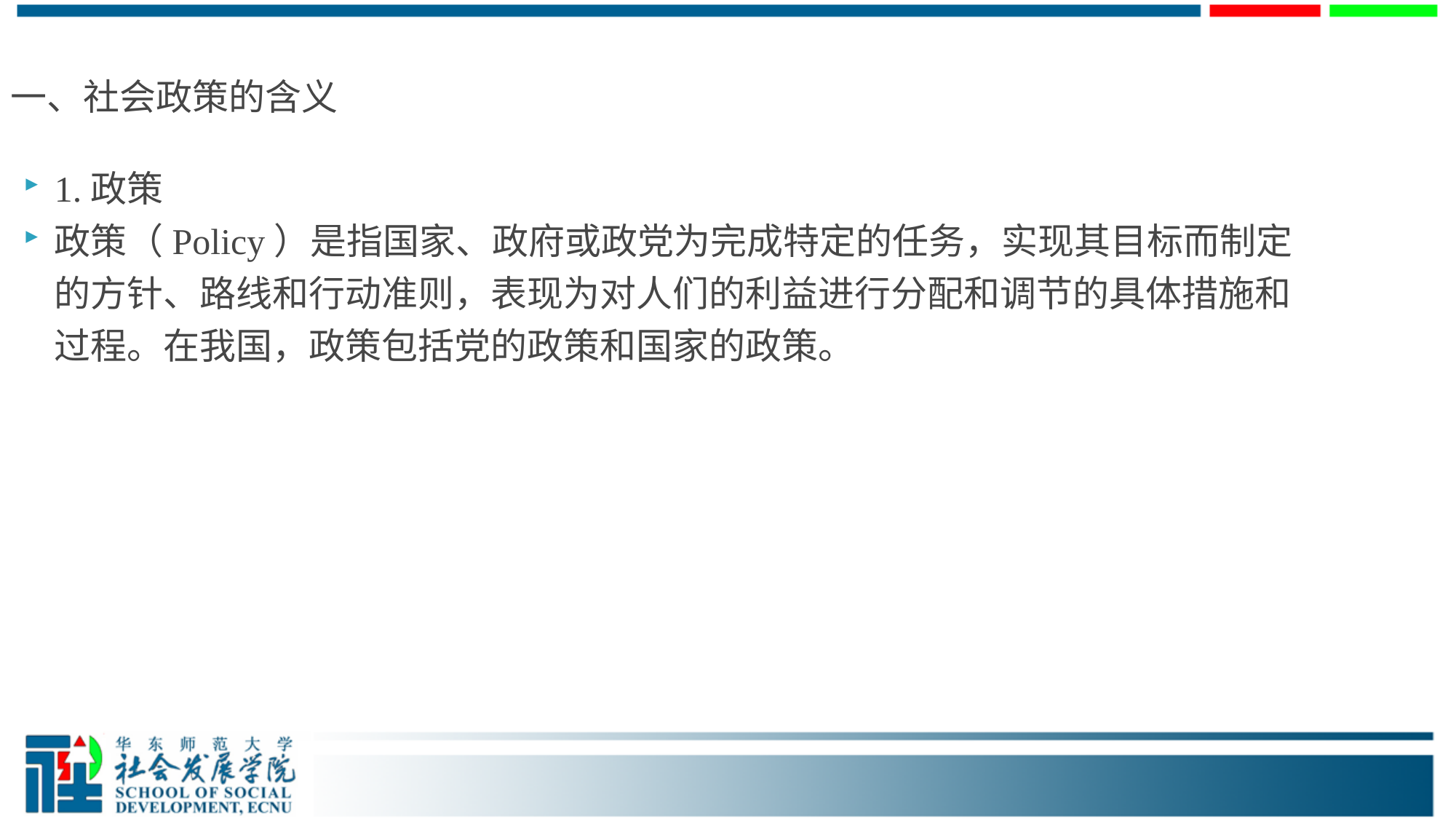

一、社会政策的含义
1.政策
政策（Policy）是指国家、政府或政党为完成特定的任务，实现其目标而制定的方针、路线和行动准则，表现为对人们的利益进行分配和调节的具体措施和过程。在我国，政策包括党的政策和国家的政策。